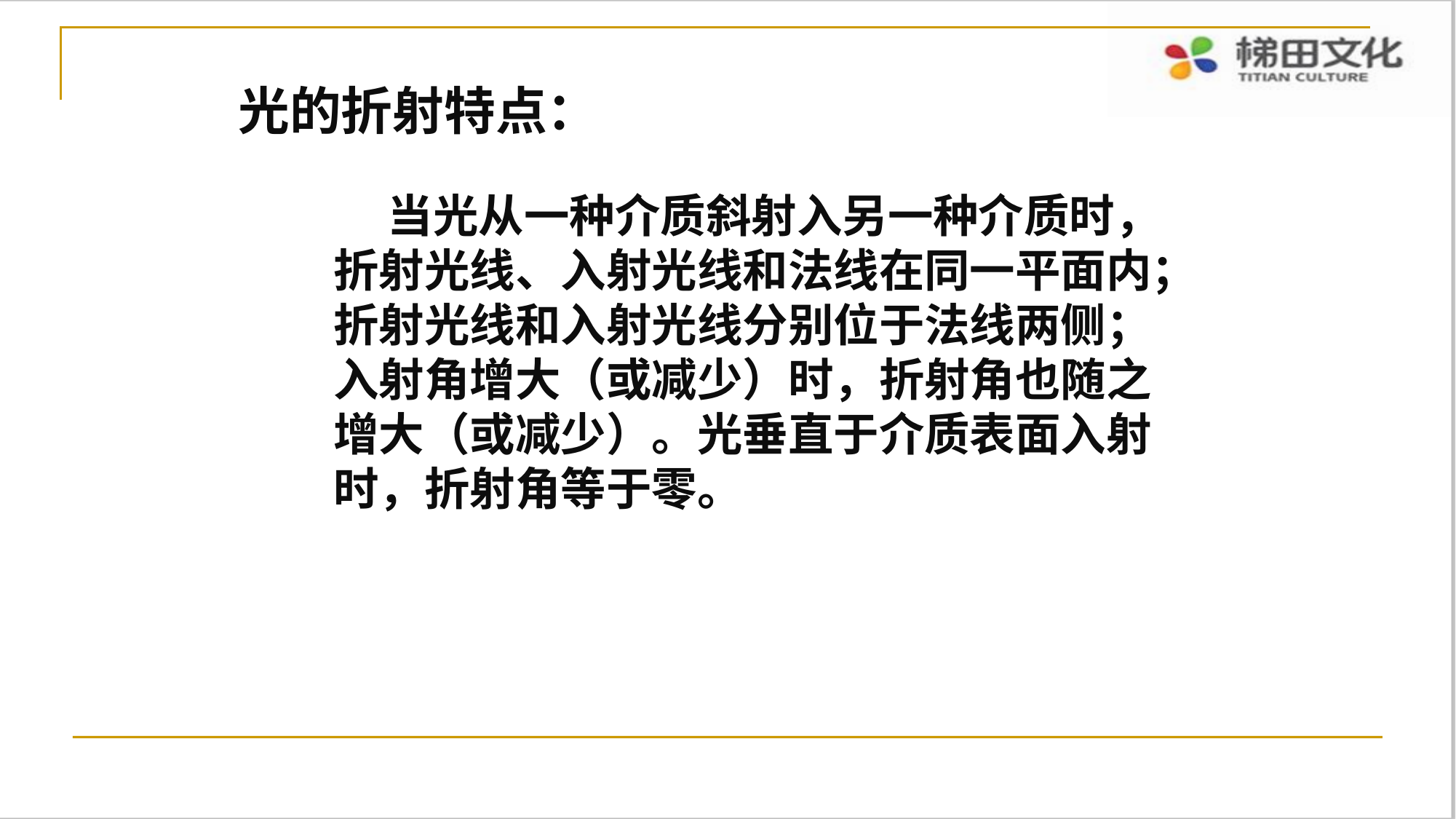

# 光的折射特点：
            当光从一种介质斜射入另一种介质时，折射光线、入射光线和法线在同一平面内；折射光线和入射光线分别位于法线两侧；入射角增大（或减少）时，折射角也随之增大（或减少）。光垂直于介质表面入射时，折射角等于零。